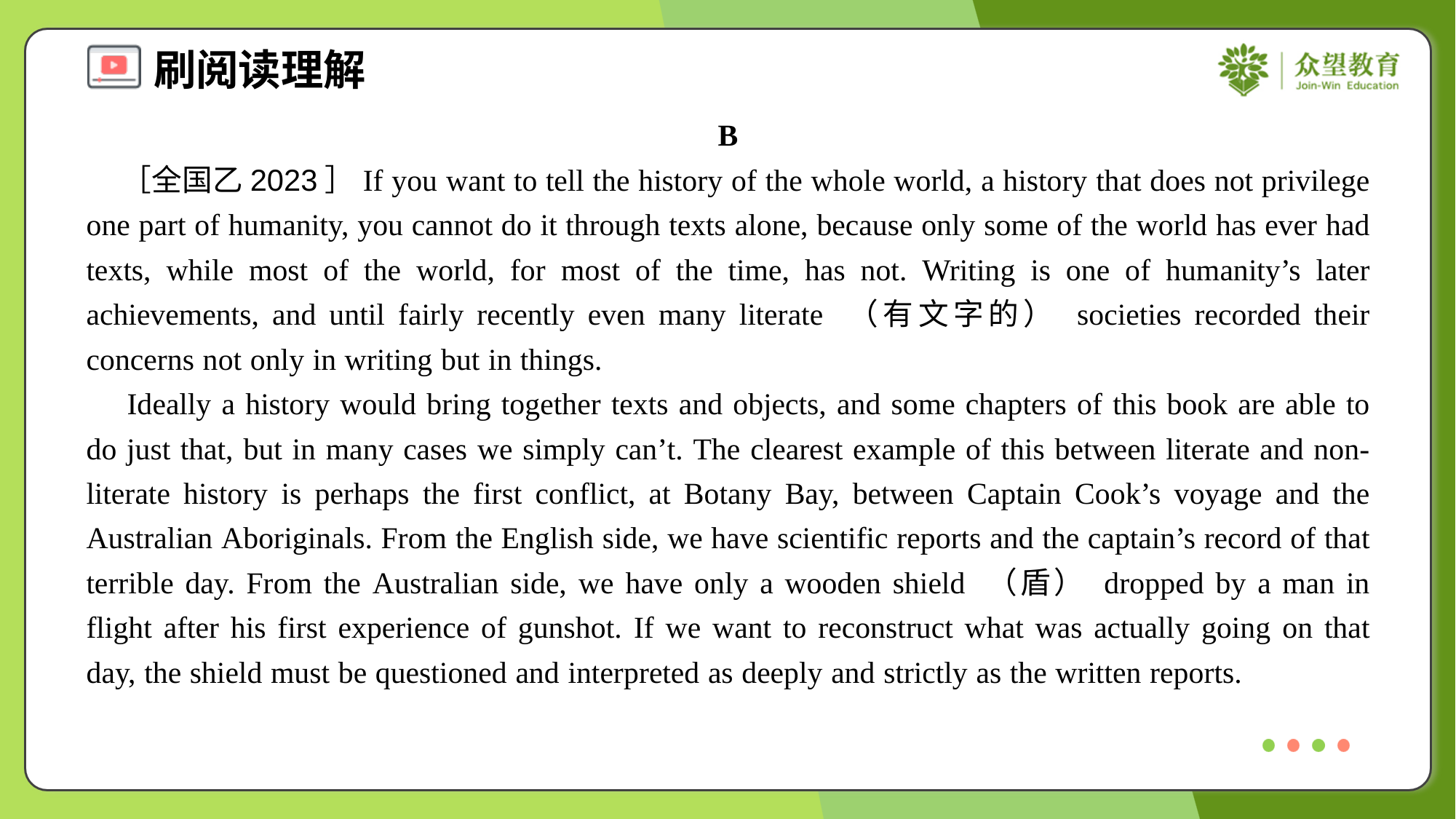

B
    ［全国乙2023］If you want to tell the history of the whole world, a history that does not privilege one part of humanity, you cannot do it through texts alone, because only some of the world has ever had texts, while most of the world, for most of the time, has not. Writing is one of humanity’s later achievements, and until fairly recently even many literate （有文字的） societies recorded their concerns not only in writing but in things.
    Ideally a history would bring together texts and objects, and some chapters of this book are able to do just that, but in many cases we simply can’t. The clearest example of this between literate and non-literate history is perhaps the first conflict, at Botany Bay, between Captain Cook’s voyage and the Australian Aboriginals. From the English side, we have scientific reports and the captain’s record of that terrible day. From the Australian side, we have only a wooden shield （盾） dropped by a man in flight after his first experience of gunshot. If we want to reconstruct what was actually going on that day, the shield must be questioned and interpreted as deeply and strictly as the written reports.